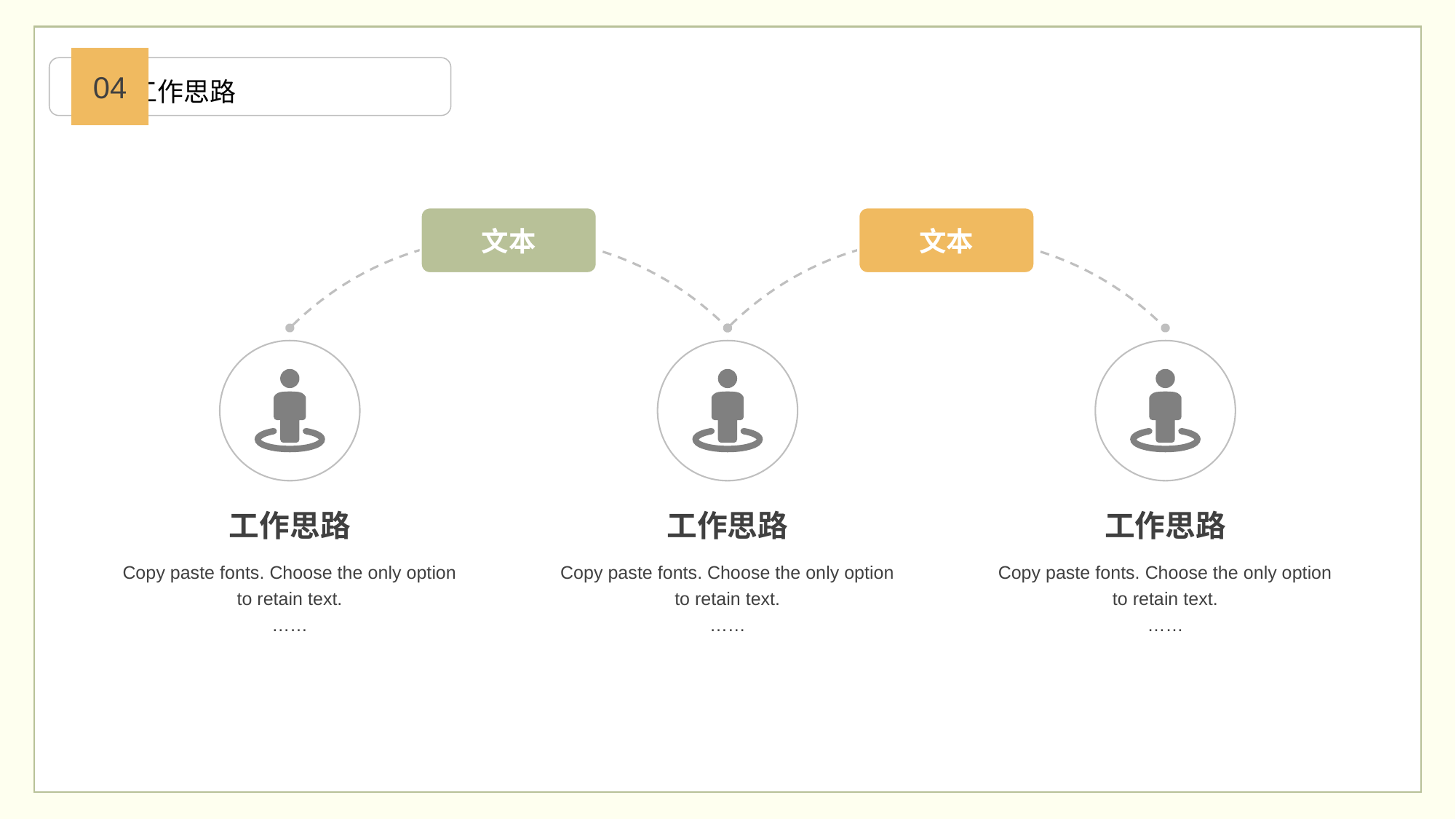

04
           工作思路

文本
文本

工作思路
工作思路
工作思路
Copy paste fonts. Choose the only option to retain text.
……
Copy paste fonts. Choose the only option to retain text.
……
Copy paste fonts. Choose the only option to retain text.
……